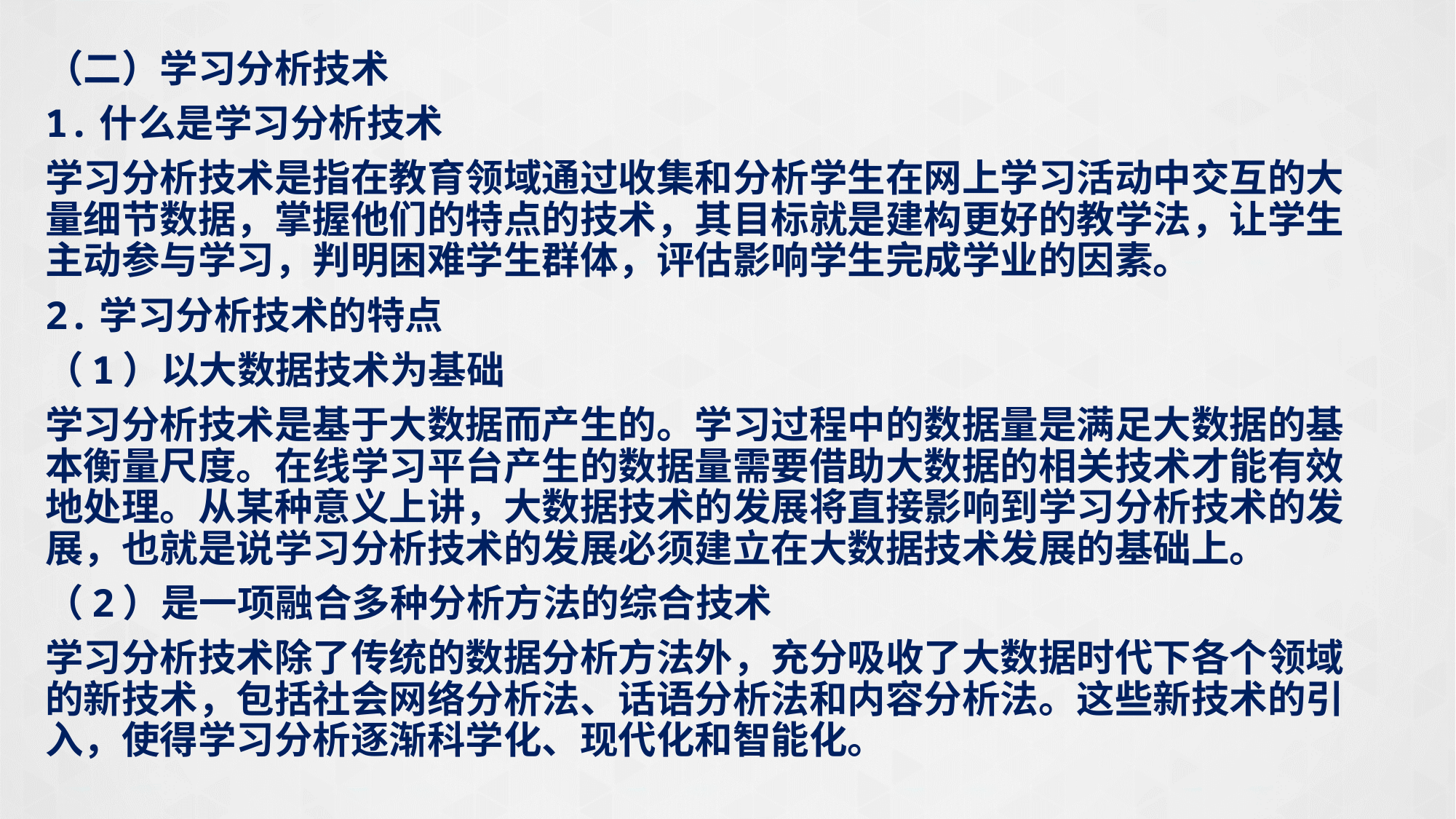

（二）学习分析技术
1.什么是学习分析技术
学习分析技术是指在教育领域通过收集和分析学生在网上学习活动中交互的大量细节数据，掌握他们的特点的技术，其目标就是建构更好的教学法，让学生主动参与学习，判明困难学生群体，评估影响学生完成学业的因素。
2.学习分析技术的特点
（1）以大数据技术为基础
学习分析技术是基于大数据而产生的。学习过程中的数据量是满足大数据的基本衡量尺度。在线学习平台产生的数据量需要借助大数据的相关技术才能有效地处理。从某种意义上讲，大数据技术的发展将直接影响到学习分析技术的发展，也就是说学习分析技术的发展必须建立在大数据技术发展的基础上。
（2）是一项融合多种分析方法的综合技术
学习分析技术除了传统的数据分析方法外，充分吸收了大数据时代下各个领域的新技术，包括社会网络分析法、话语分析法和内容分析法。这些新技术的引入，使得学习分析逐渐科学化、现代化和智能化。